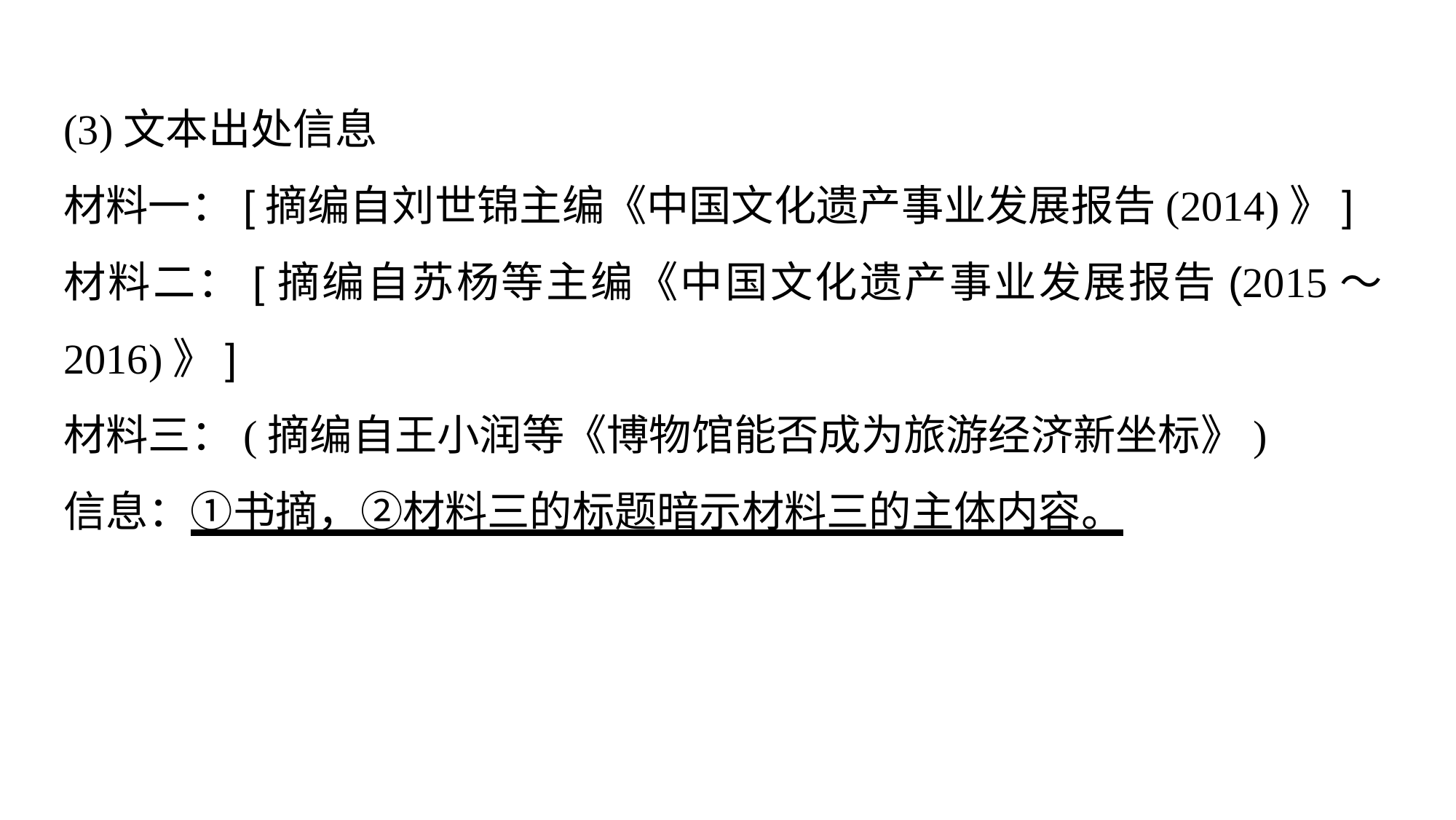

(3)文本出处信息
材料一：[摘编自刘世锦主编《中国文化遗产事业发展报告(2014)》]
材料二：[摘编自苏杨等主编《中国文化遗产事业发展报告(2015～2016)》]
材料三：(摘编自王小润等《博物馆能否成为旅游经济新坐标》)
信息：①书摘，②材料三的标题暗示材料三的主体内容。